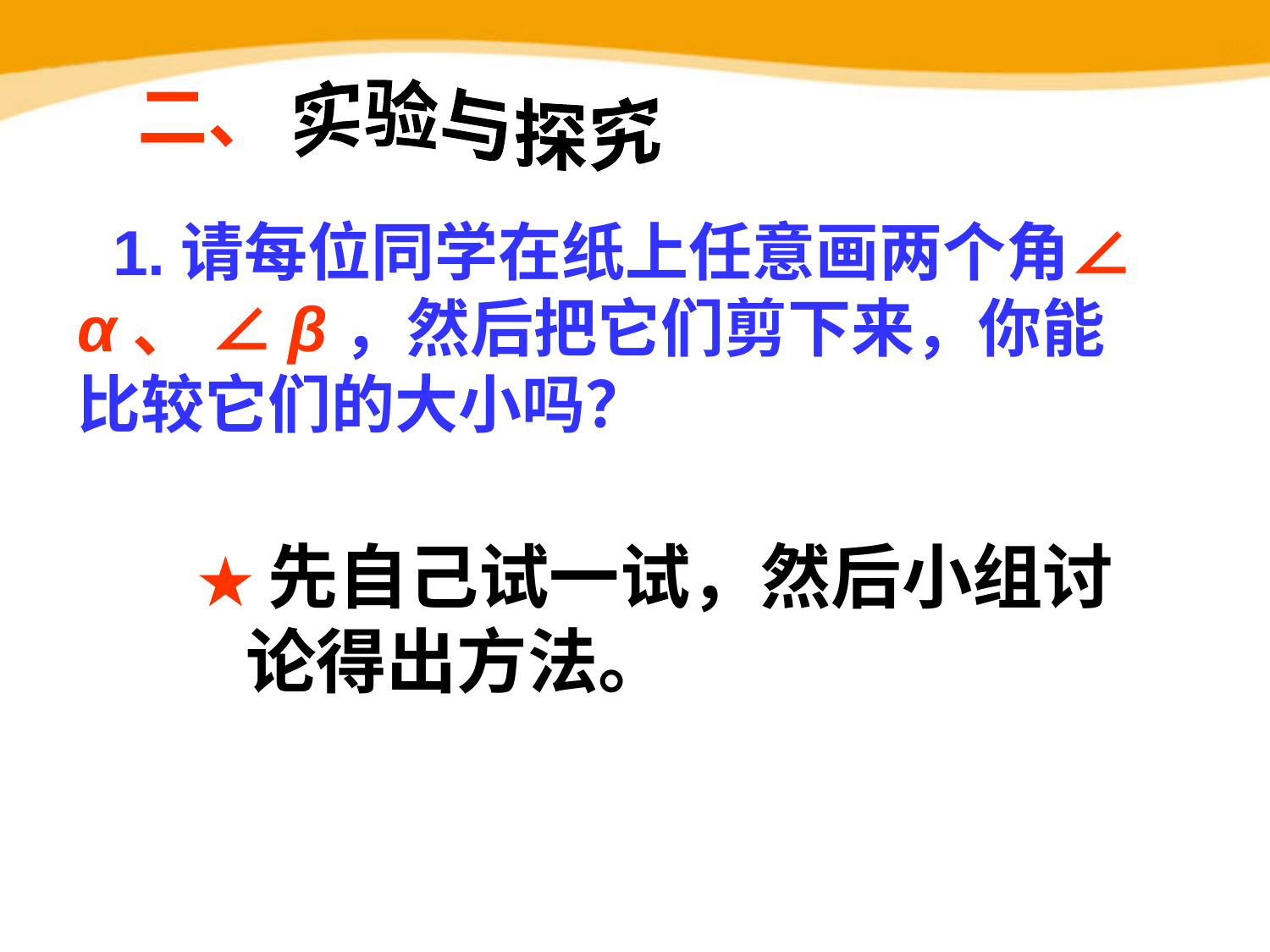

二、
实验与探究
  1.请每位同学在纸上任意画两个角∠α、 ∠β，然后把它们剪下来，你能比较它们的大小吗？
★先自己试一试，然后小组讨    论得出方法。